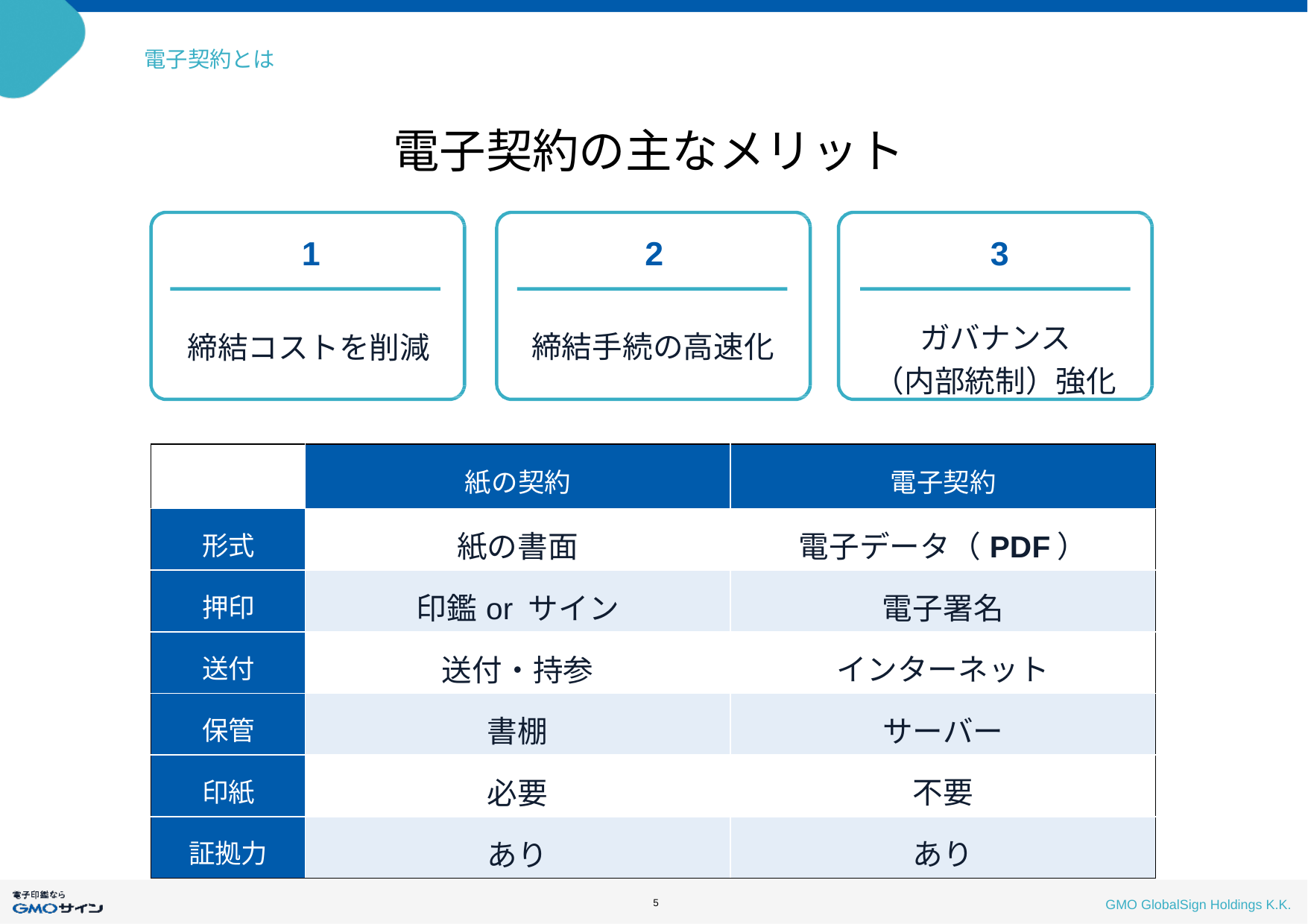

電子契約とは

# 電子契約の主なメリット

1
2
3

ガバナンス
（内部統制）強化
締結手続の高速化
締結コストを削減
|  | 紙の契約 | 電子契約 |
| --- | --- | --- |
| 形式 | 紙の書面 | 電子データ（PDF） |
| 押印 | 印鑑or サイン | 電子署名 |
| 送付 | 送付・持参 | インターネット |
| 保管 | 書棚 | サーバー |
| 印紙 | 必要 | 不要 |
| 証拠力 | あり | あり |
5